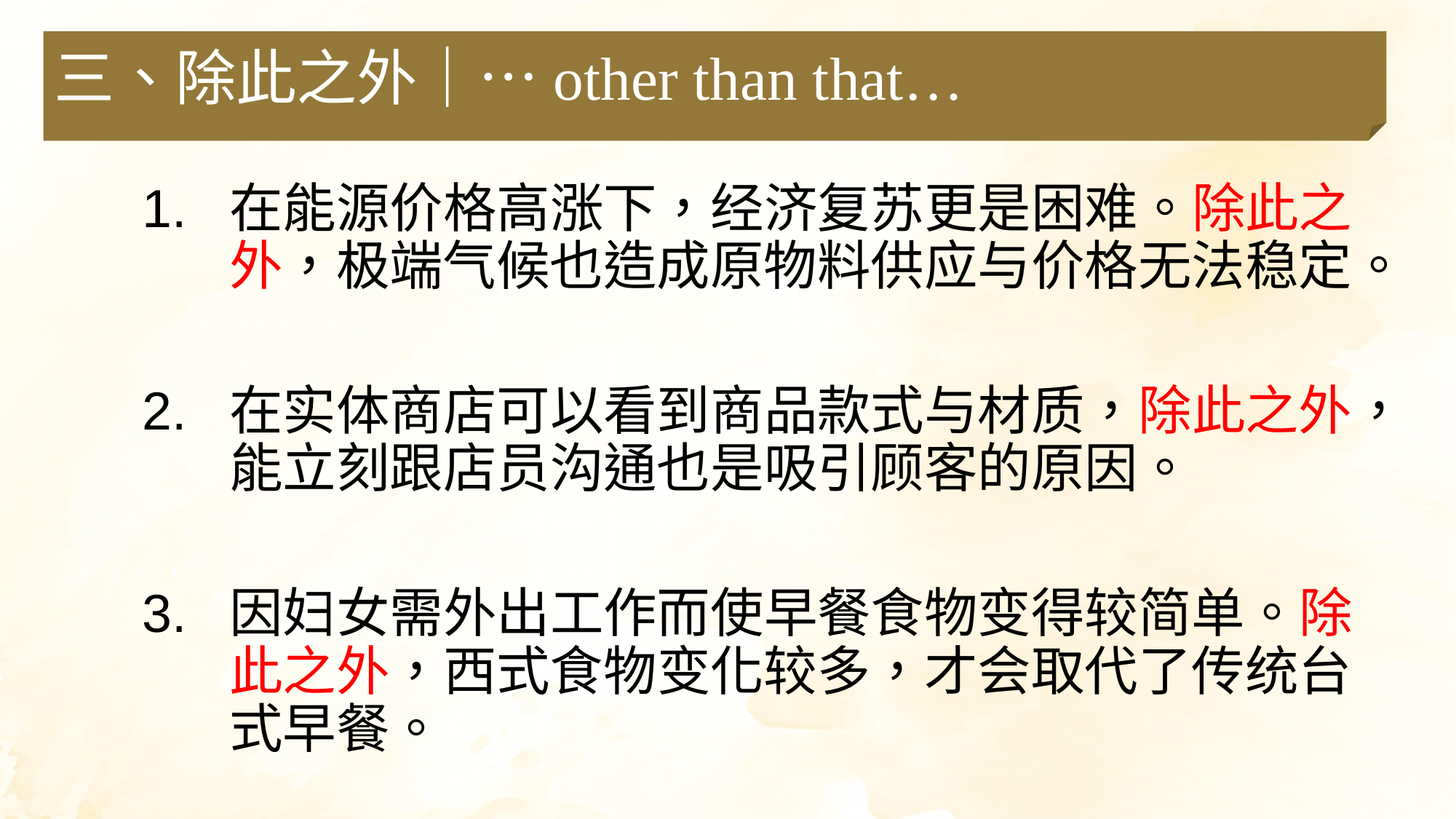

三、除此之外｜…other than that…
在能源价格高涨下，经济复苏更是困难。除此之外，极端气候也造成原物料供应与价格无法稳定。

在实体商店可以看到商品款式与材质，除此之外，能立刻跟店员沟通也是吸引顾客的原因。

因妇女需外出工作而使早餐食物变得较简单。除此之外，西式食物变化较多，才会取代了传统台式早餐。